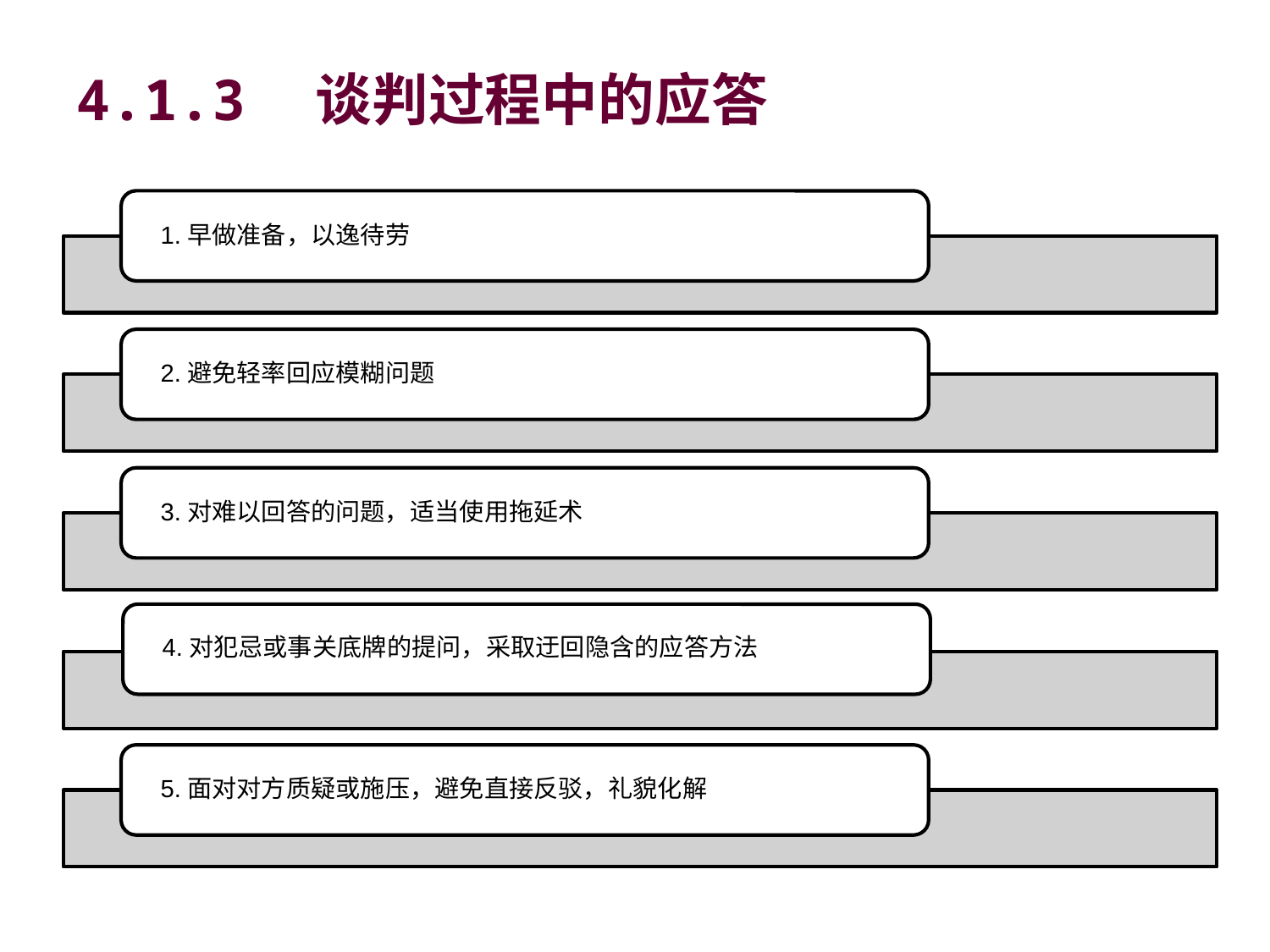

# 4.1.3　谈判过程中的应答
1.早做准备，以逸待劳
2.避免轻率回应模糊问题
3.对难以回答的问题，适当使用拖延术
4.对犯忌或事关底牌的提问，采取迂回隐含的应答方法
5.面对对方质疑或施压，避免直接反驳，礼貌化解